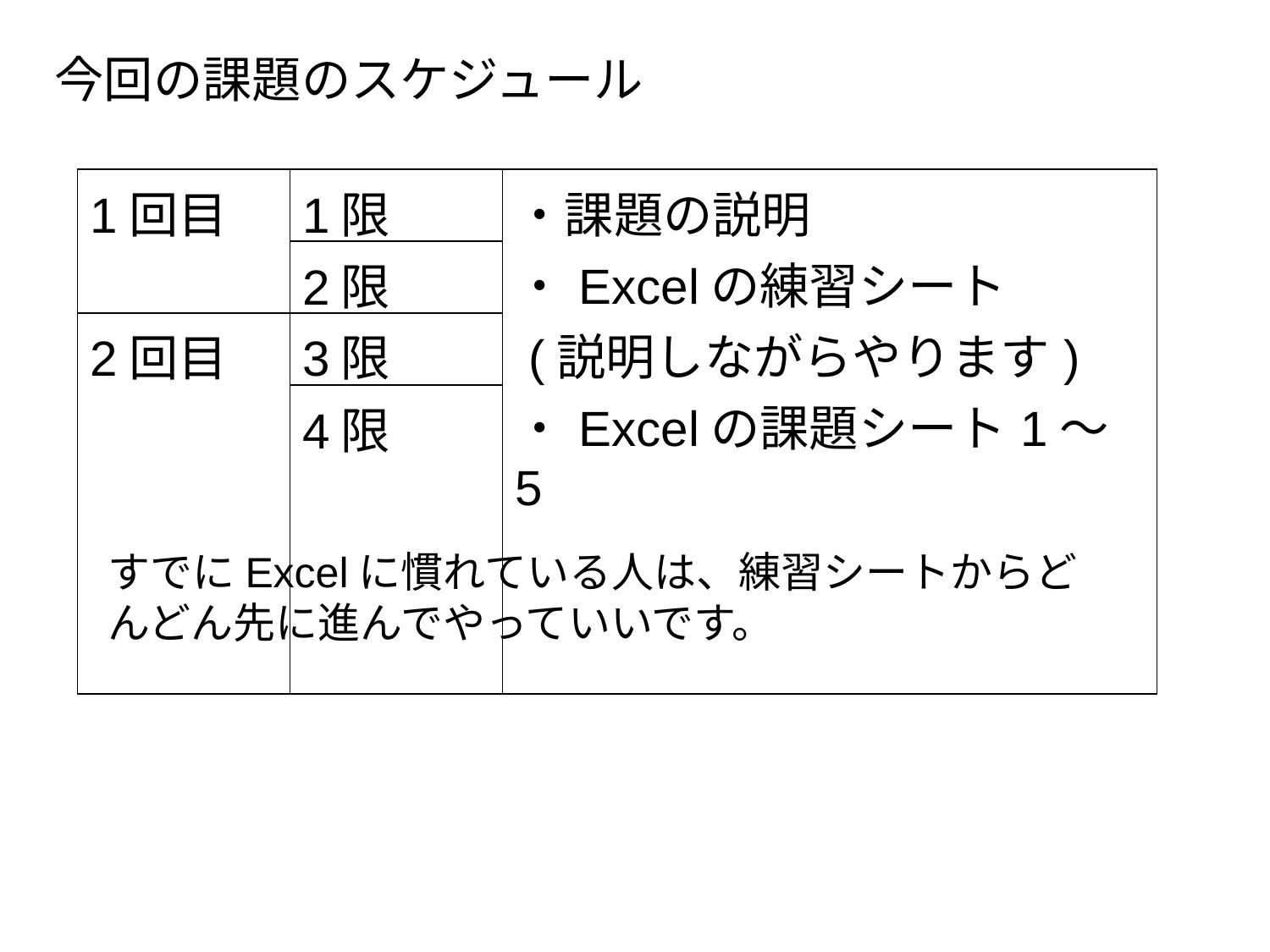

今回の課題のスケジュール
| 1回目 | 1限 | ・課題の説明 ・Excelの練習シート (説明しながらやります) ・Excelの課題シート1～5 |
| --- | --- | --- |
|  | 2限 |  |
| 2回目 | 3限 |  |
|  | 4限 |  |
すでにExcelに慣れている人は、練習シートからどんどん先に進んでやっていいです。